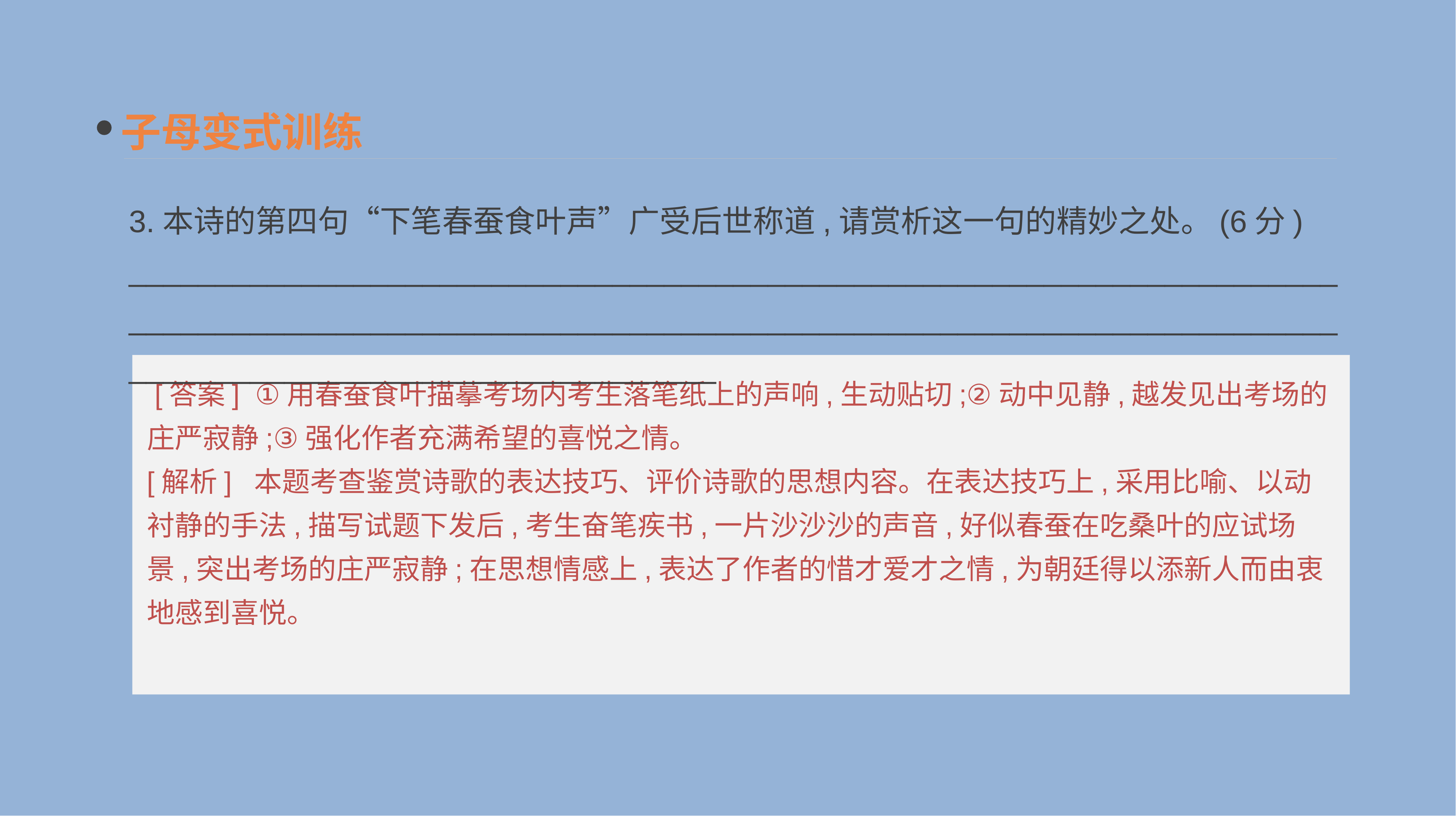

子母变式训练

3.本诗的第四句“下笔春蚕食叶声”广受后世称道,请赏析这一句的精妙之处。(6分)
______________________________________________________________________________________________________________________________________________________________________________

 [答案]  ①用春蚕食叶描摹考场内考生落笔纸上的声响,生动贴切;②动中见静,越发见出考场的庄严寂静;③强化作者充满希望的喜悦之情。
[解析]  本题考查鉴赏诗歌的表达技巧、评价诗歌的思想内容。在表达技巧上,采用比喻、以动衬静的手法,描写试题下发后,考生奋笔疾书,一片沙沙沙的声音,好似春蚕在吃桑叶的应试场景,突出考场的庄严寂静;在思想情感上,表达了作者的惜才爱才之情,为朝廷得以添新人而由衷地感到喜悦。